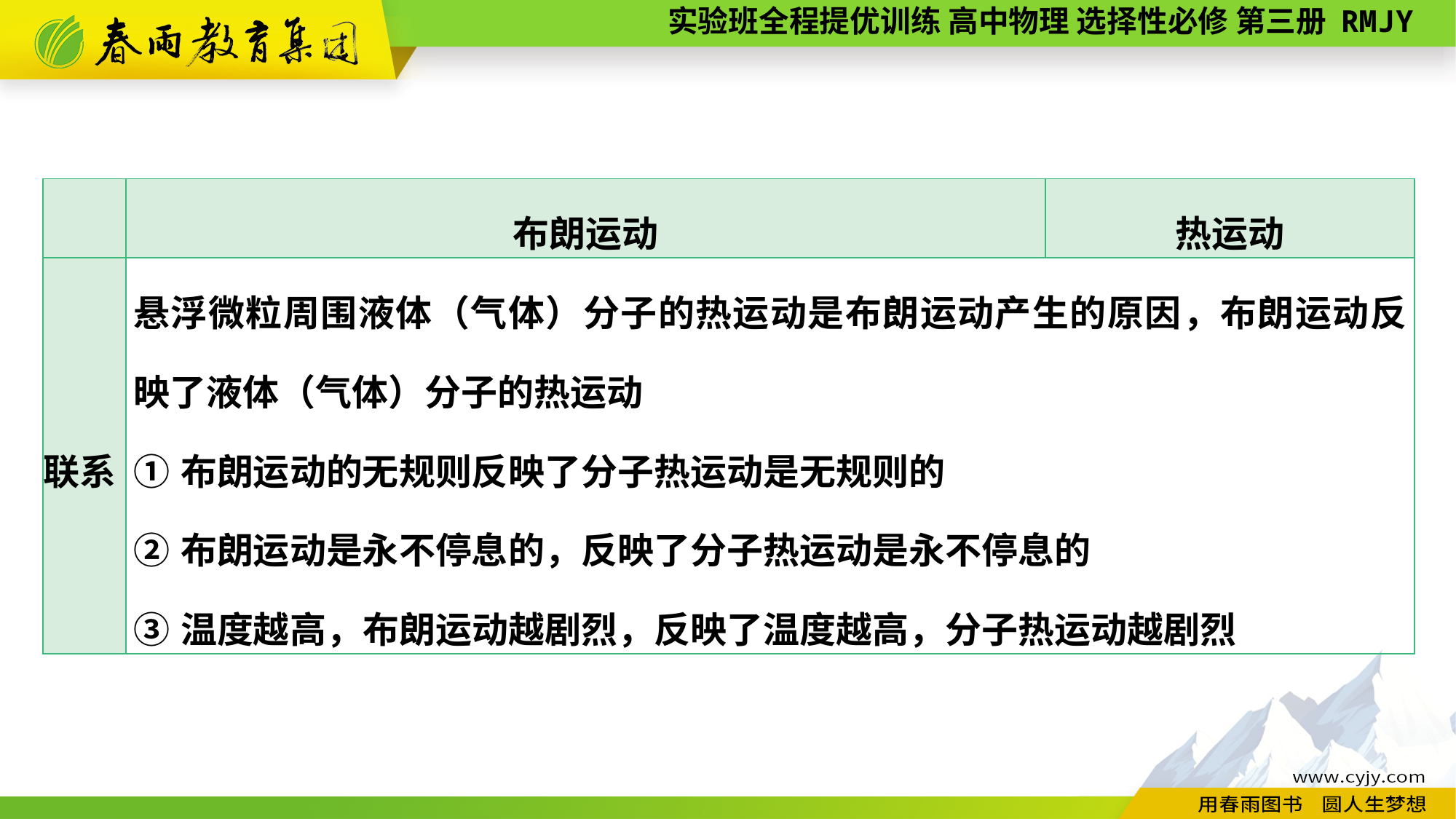

|  | 布朗运动 | 热运动 |
| --- | --- | --- |
| 联系 | 悬浮微粒周围液体（气体）分子的热运动是布朗运动产生的原因，布朗运动反映了液体（气体）分子的热运动 ①布朗运动的无规则反映了分子热运动是无规则的 ②布朗运动是永不停息的，反映了分子热运动是永不停息的 ③温度越高，布朗运动越剧烈，反映了温度越高，分子热运动越剧烈 |  |